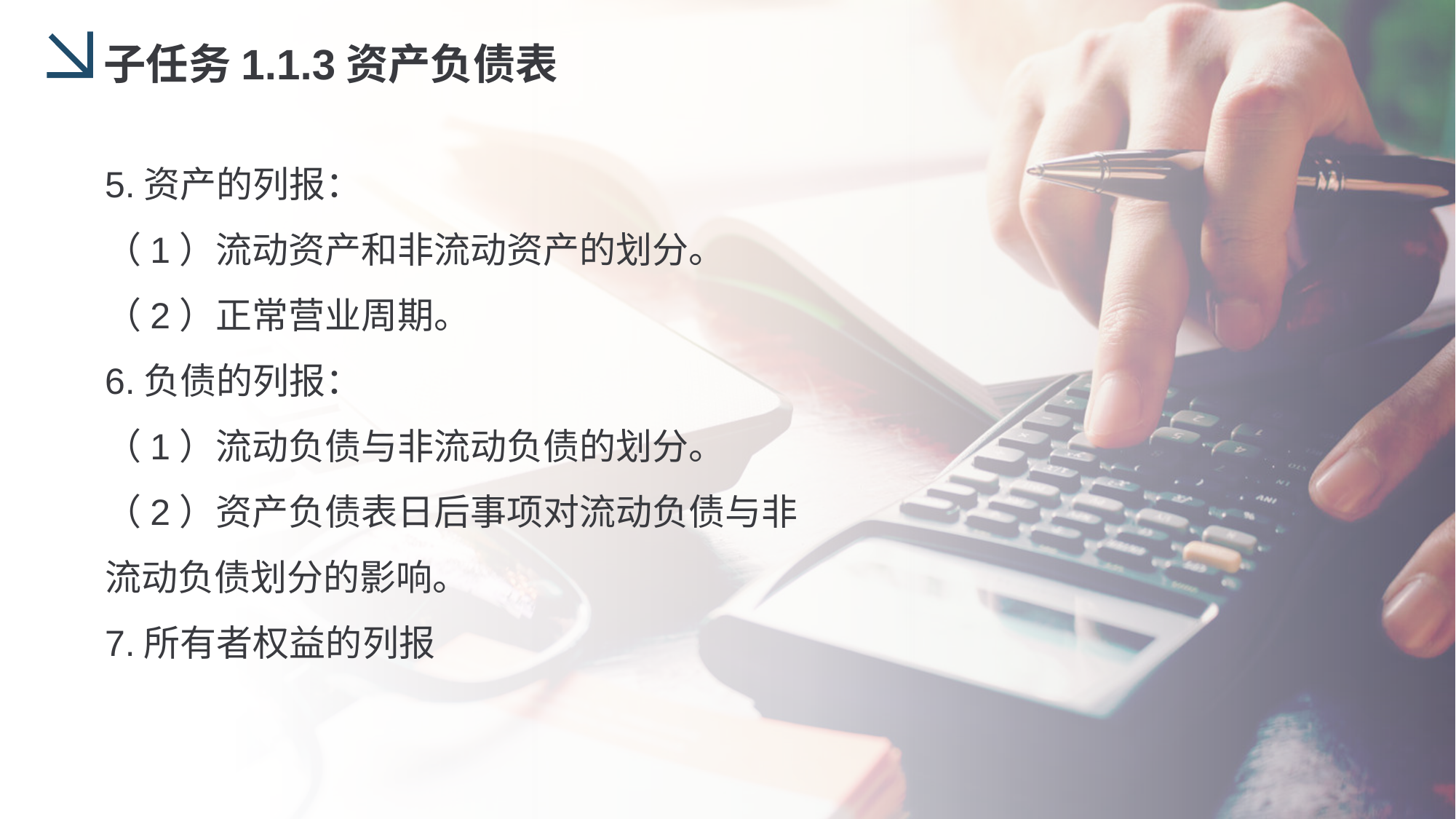

子任务1.1.3资产负债表
5.资产的列报：
（1）流动资产和非流动资产的划分。
（2）正常营业周期。
6.负债的列报：
（1）流动负债与非流动负债的划分。
（2）资产负债表日后事项对流动负债与非流动负债划分的影响。
7.所有者权益的列报